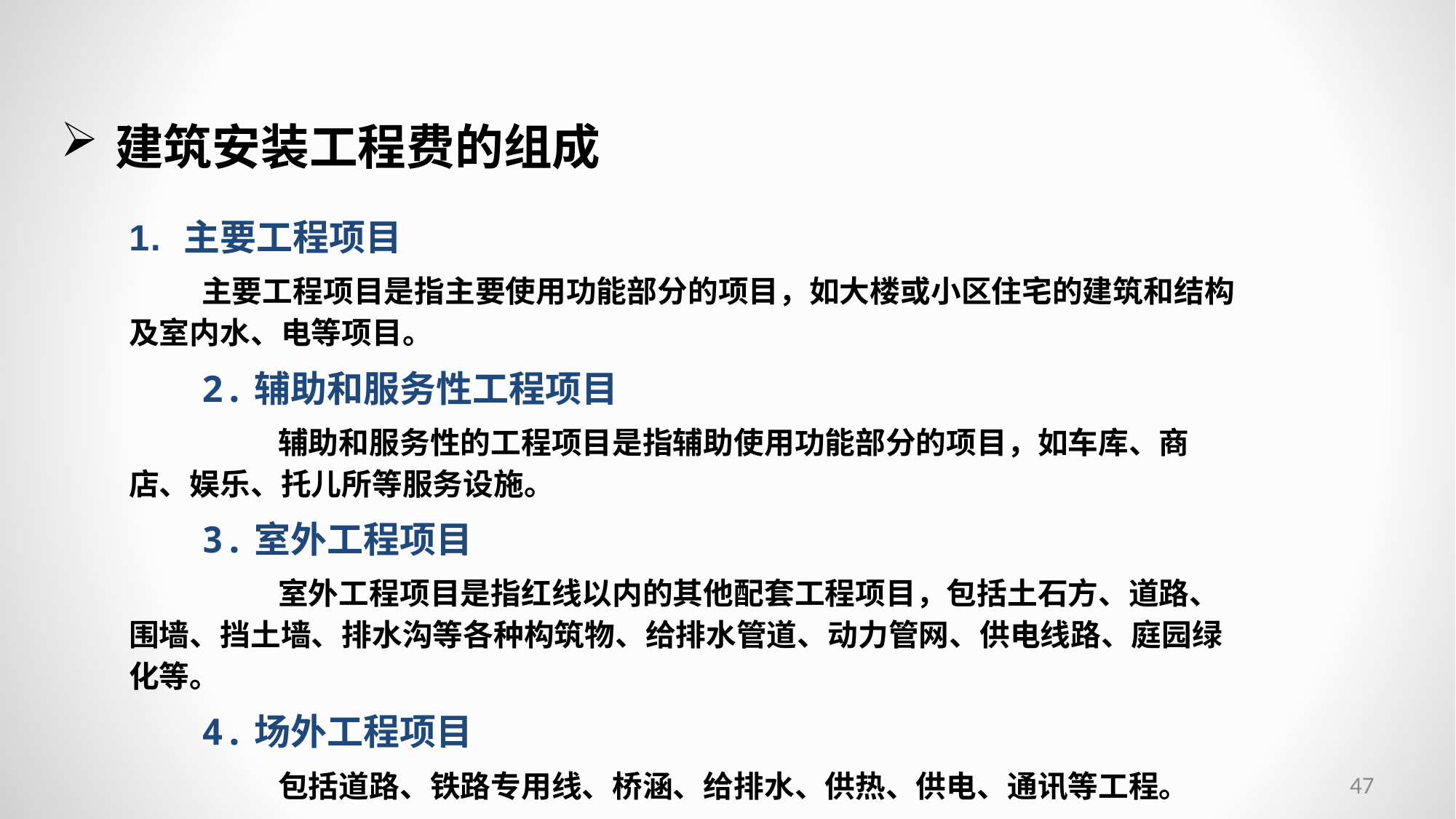

建筑安装工程费的组成
主要工程项目
主要工程项目是指主要使用功能部分的项目，如大楼或小区住宅的建筑和结构及室内水、电等项目。
2.辅助和服务性工程项目
          辅助和服务性的工程项目是指辅助使用功能部分的项目，如车库、商店、娱乐、托儿所等服务设施。
3.室外工程项目
          室外工程项目是指红线以内的其他配套工程项目，包括土石方、道路、围墙、挡土墙、排水沟等各种构筑物、给排水管道、动力管网、供电线路、庭园绿化等。
4.场外工程项目
          包括道路、铁路专用线、桥涵、给排水、供热、供电、通讯等工程。
47